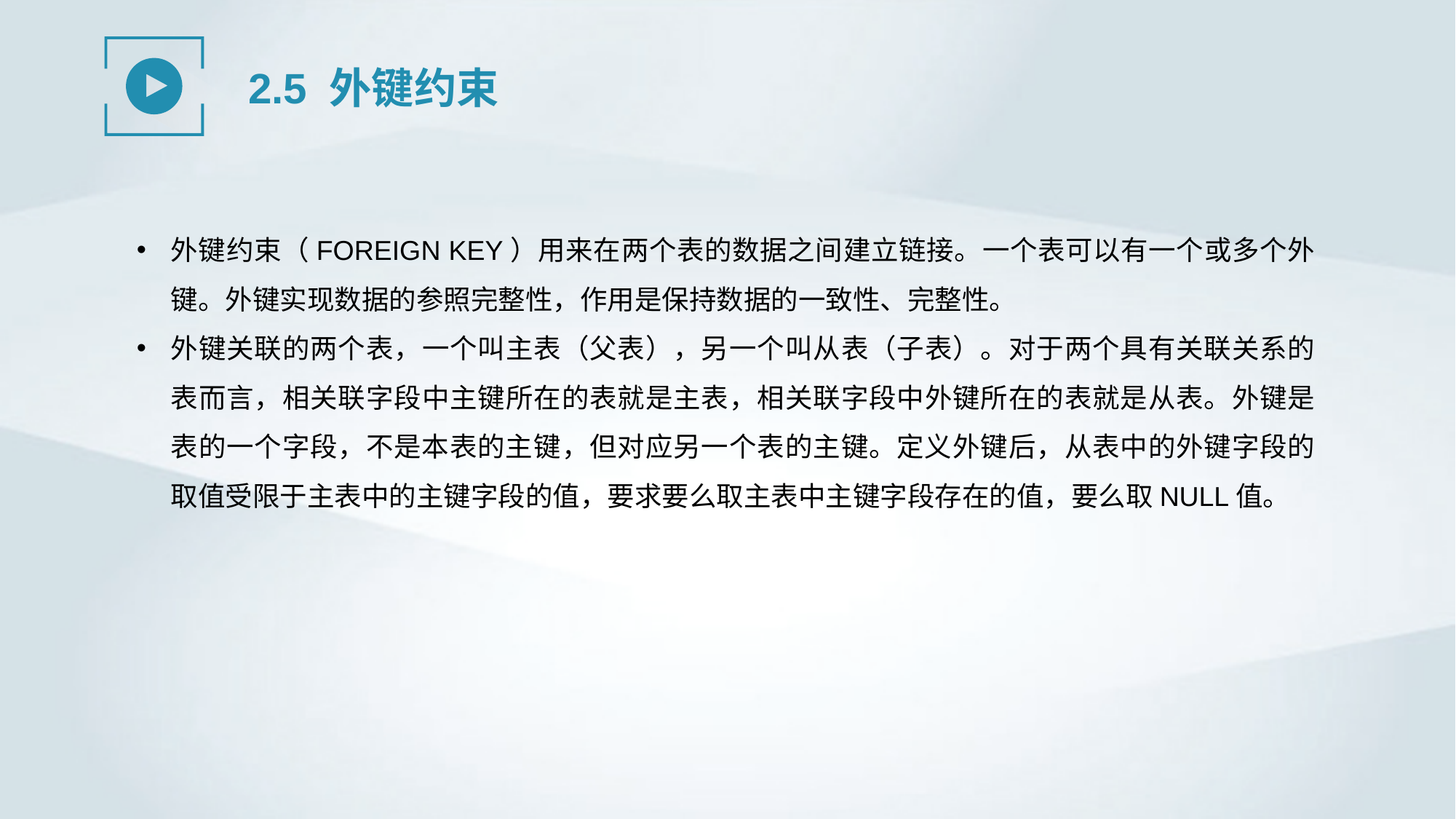

2.5 外键约束
外键约束（FOREIGN KEY）用来在两个表的数据之间建立链接。一个表可以有一个或多个外键。外键实现数据的参照完整性，作用是保持数据的一致性、完整性。
外键关联的两个表，一个叫主表（父表），另一个叫从表（子表）。对于两个具有关联关系的表而言，相关联字段中主键所在的表就是主表，相关联字段中外键所在的表就是从表。外键是表的一个字段，不是本表的主键，但对应另一个表的主键。定义外键后，从表中的外键字段的取值受限于主表中的主键字段的值，要求要么取主表中主键字段存在的值，要么取NULL值。